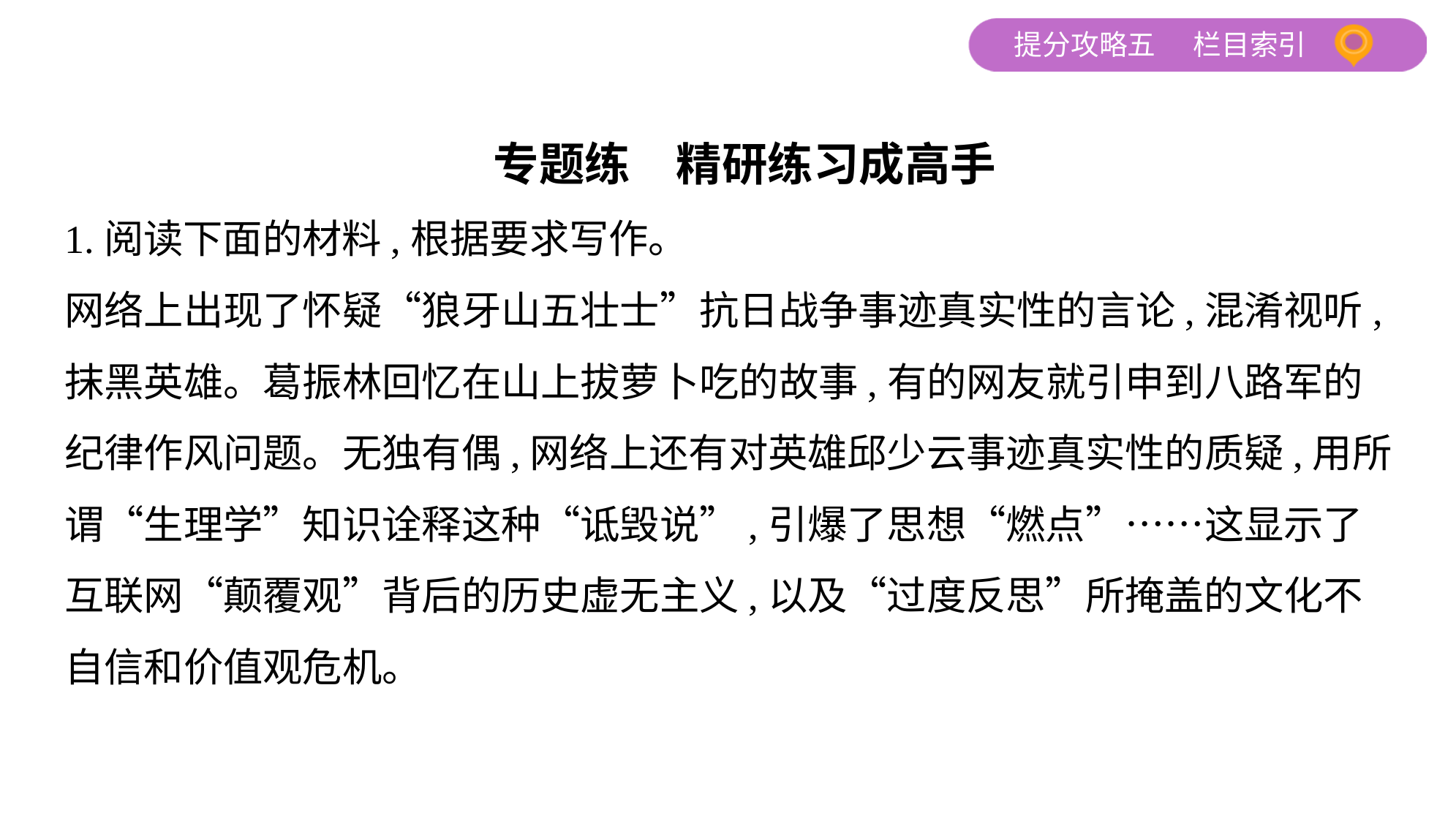

专题练　精研练习成高手
1.阅读下面的材料,根据要求写作。
网络上出现了怀疑“狼牙山五壮士”抗日战争事迹真实性的言论,混淆视听,
抹黑英雄。葛振林回忆在山上拔萝卜吃的故事,有的网友就引申到八路军的
纪律作风问题。无独有偶,网络上还有对英雄邱少云事迹真实性的质疑,用所
谓“生理学”知识诠释这种“诋毁说”,引爆了思想“燃点”……这显示了
互联网“颠覆观”背后的历史虚无主义,以及“过度反思”所掩盖的文化不
自信和价值观危机。